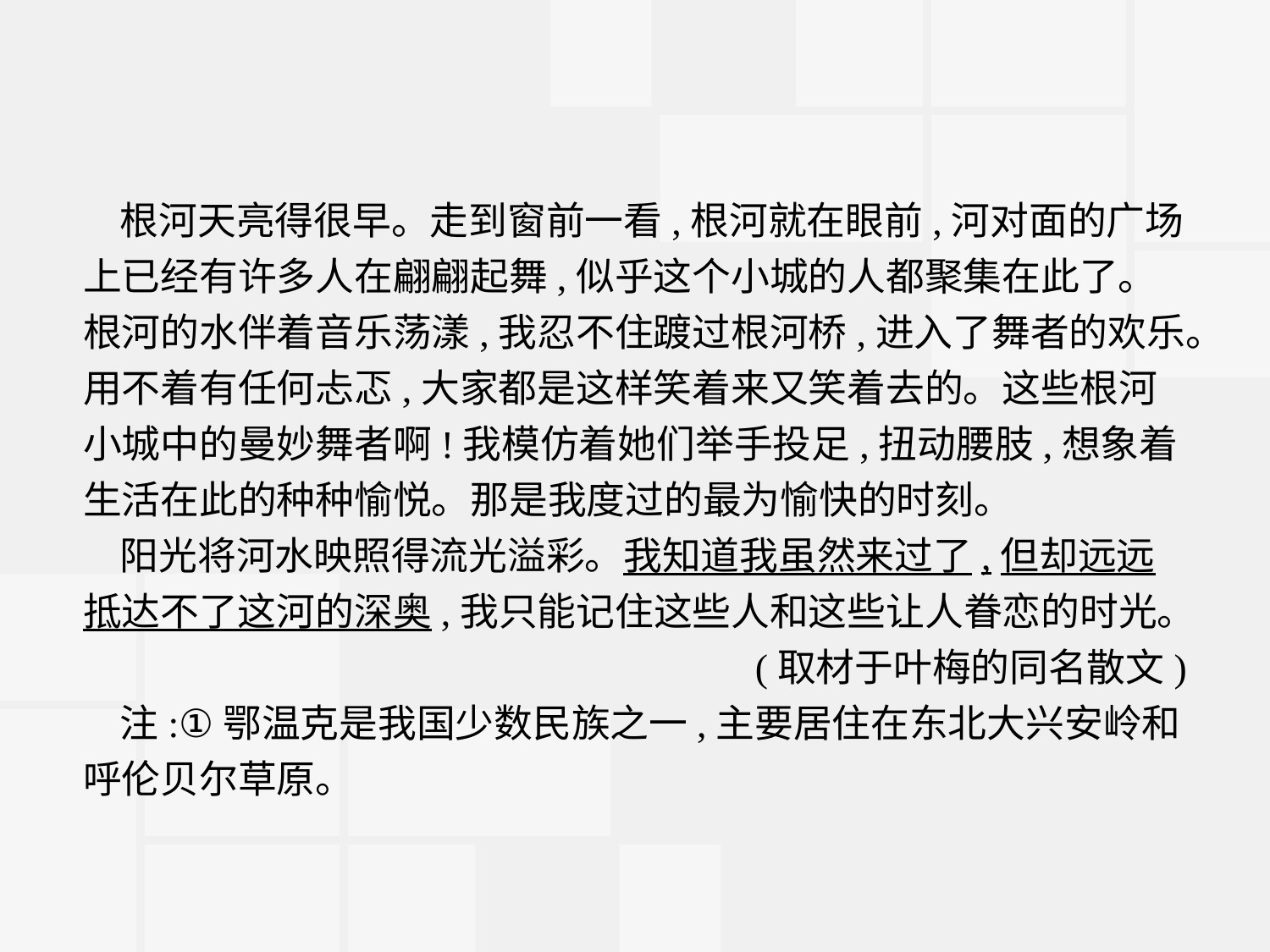

根河天亮得很早。走到窗前一看,根河就在眼前,河对面的广场上已经有许多人在翩翩起舞,似乎这个小城的人都聚集在此了。根河的水伴着音乐荡漾,我忍不住踱过根河桥,进入了舞者的欢乐。用不着有任何忐忑,大家都是这样笑着来又笑着去的。这些根河小城中的曼妙舞者啊!我模仿着她们举手投足,扭动腰肢,想象着生活在此的种种愉悦。那是我度过的最为愉快的时刻。
阳光将河水映照得流光溢彩。我知道我虽然来过了,但却远远抵达不了这河的深奥,我只能记住这些人和这些让人眷恋的时光。
(取材于叶梅的同名散文)
注:①鄂温克是我国少数民族之一,主要居住在东北大兴安岭和呼伦贝尔草原。